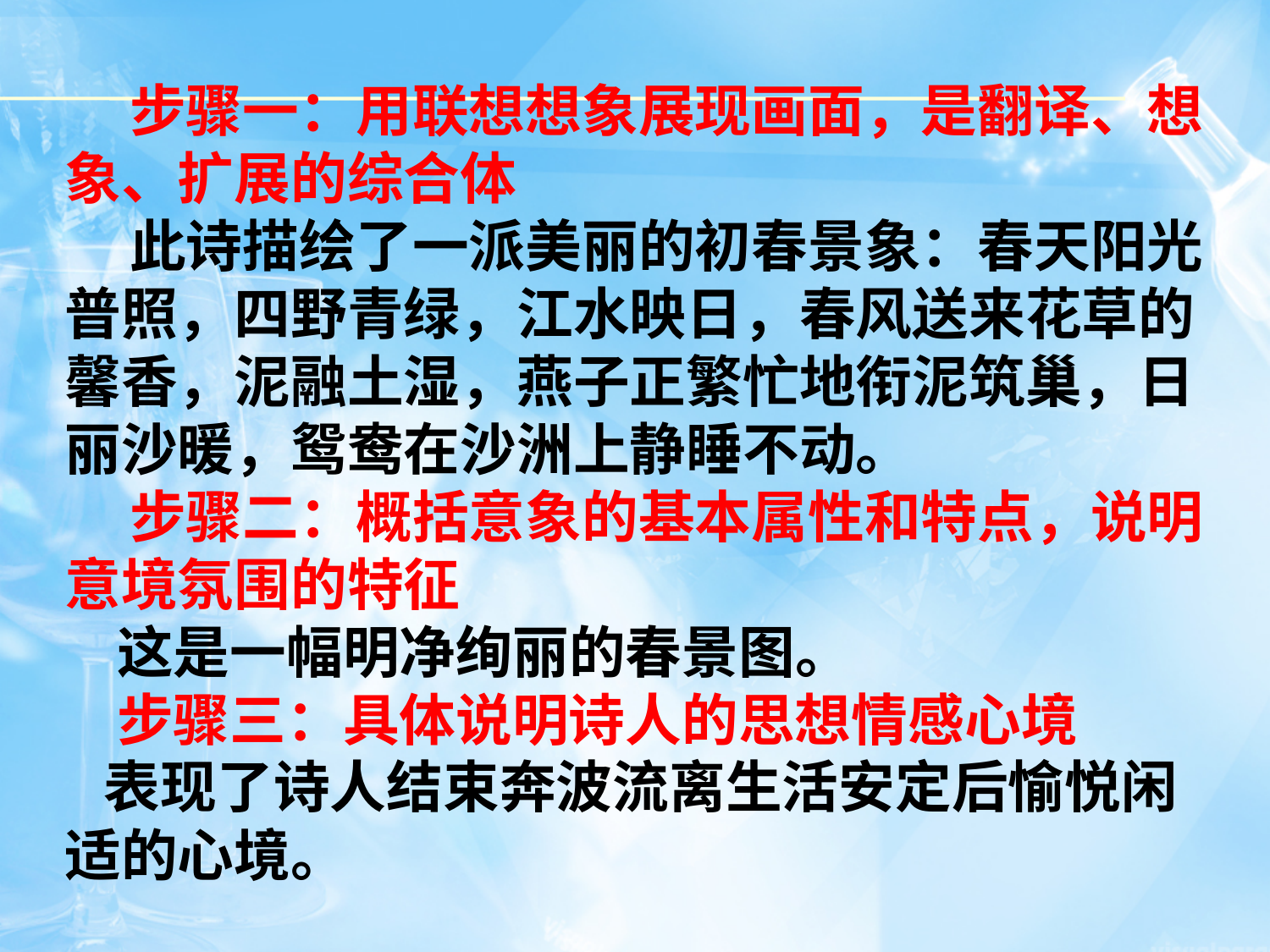

步骤一：用联想想象展现画面，是翻译、想象、扩展的综合体
    此诗描绘了一派美丽的初春景象：春天阳光普照，四野青绿，江水映日，春风送来花草的馨香，泥融土湿，燕子正繁忙地衔泥筑巢，日丽沙暖，鸳鸯在沙洲上静睡不动。
    步骤二：概括意象的基本属性和特点，说明意境氛围的特征
   这是一幅明净绚丽的春景图。
   步骤三：具体说明诗人的思想情感心境
  表现了诗人结束奔波流离生活安定后愉悦闲适的心境。